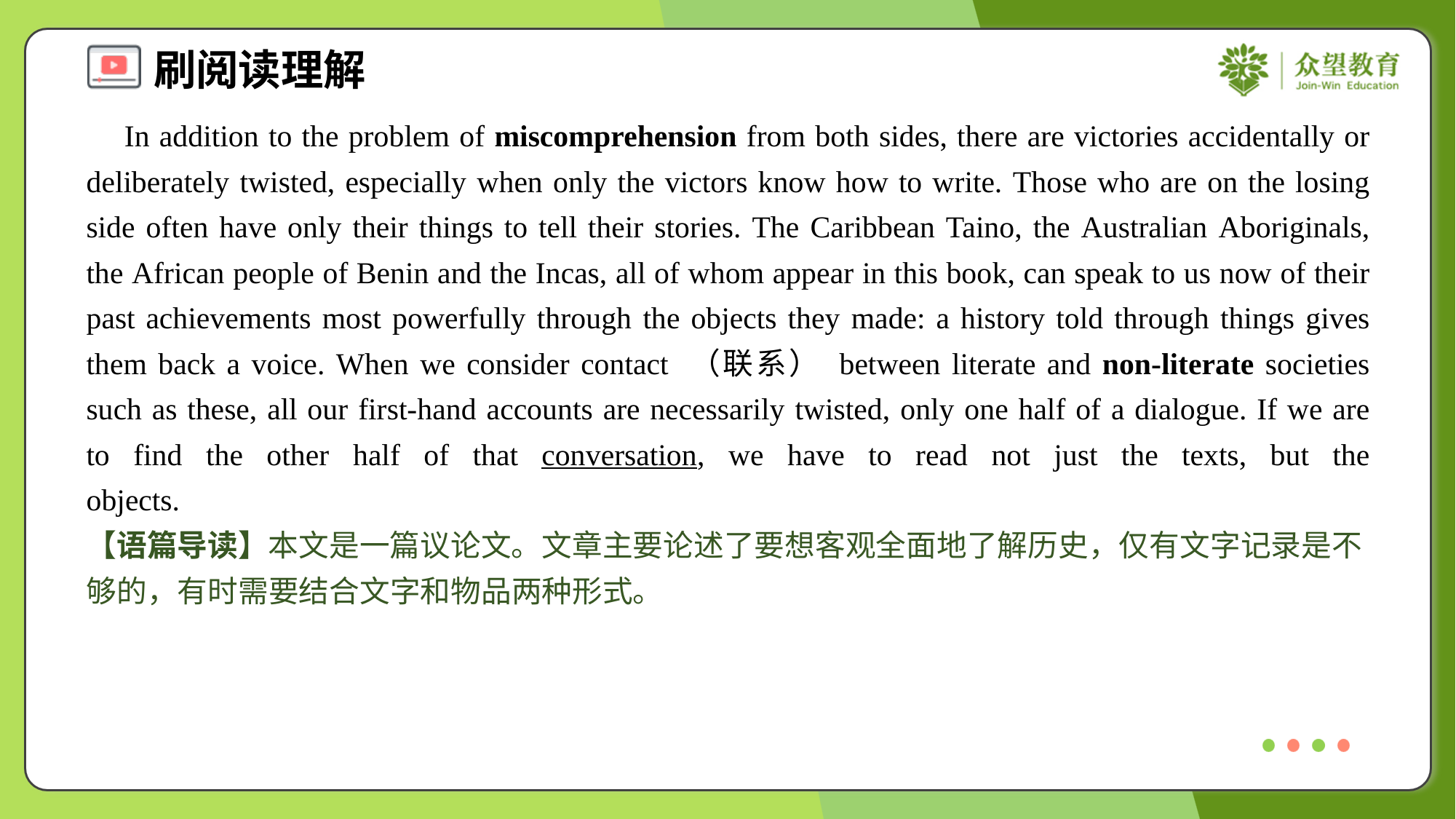

In addition to the problem of miscomprehension from both sides, there are victories accidentally or deliberately twisted, especially when only the victors know how to write. Those who are on the losing side often have only their things to tell their stories. The Caribbean Taino, the Australian Aboriginals, the African people of Benin and the Incas, all of whom appear in this book, can speak to us now of their past achievements most powerfully through the objects they made: a history told through things gives them back a voice. When we consider contact （联系） between literate and non-literate societies such as these, all our first-hand accounts are necessarily twisted, only one half of a dialogue. If we are to find the other half of that conversation, we have to read not just the texts, but the objects.#1.3
【语篇导读】本文是一篇议论文。文章主要论述了要想客观全面地了解历史，仅有文字记录是不够的，有时需要结合文字和物品两种形式。